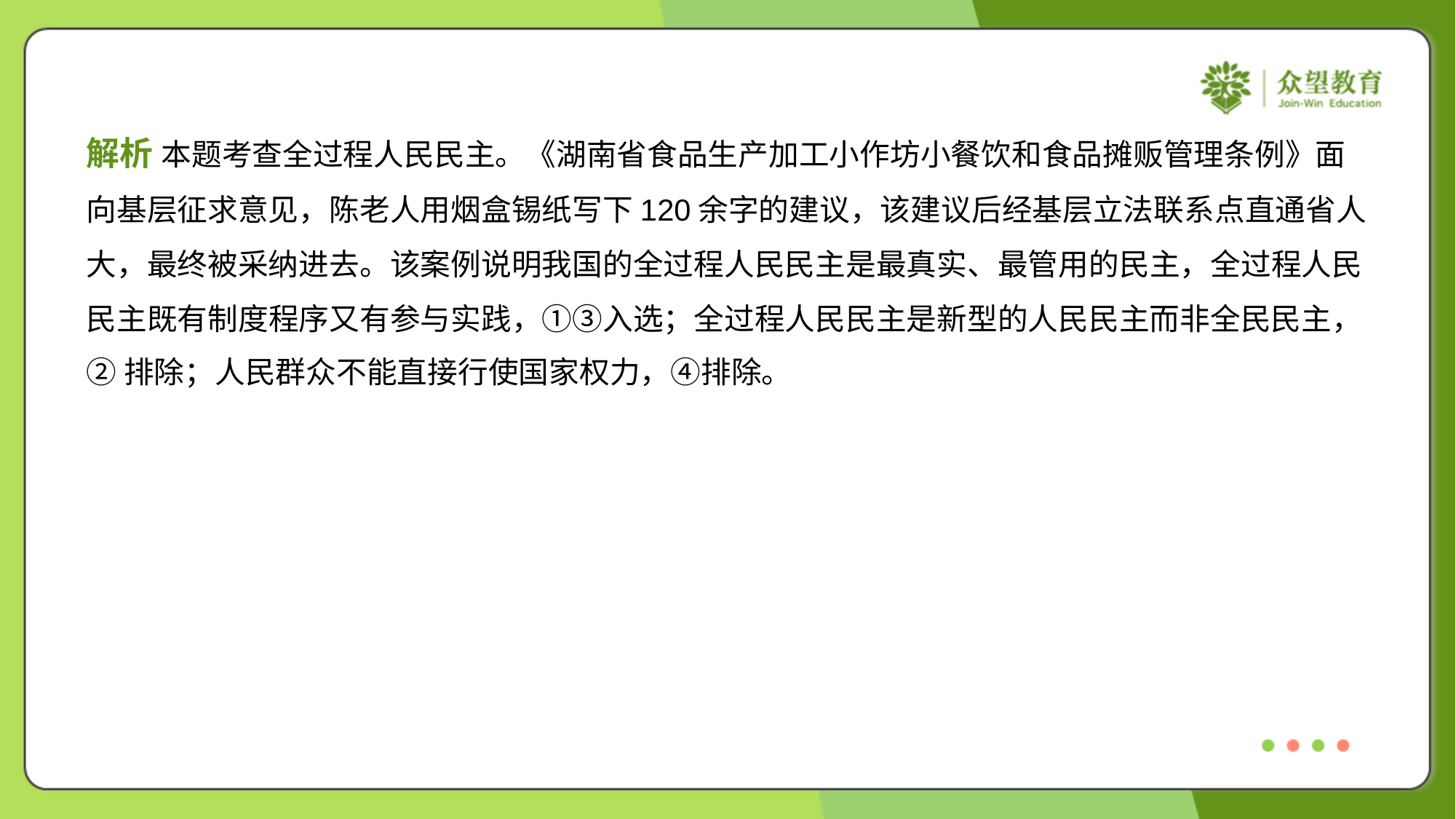

解析 本题考查全过程人民民主。《湖南省食品生产加工小作坊小餐饮和食品摊贩管理条例》面
向基层征求意见，陈老人用烟盒锡纸写下120余字的建议，该建议后经基层立法联系点直通省人
大，最终被采纳进去。该案例说明我国的全过程人民民主是最真实、最管用的民主，全过程人民
民主既有制度程序又有参与实践，①③入选；全过程人民民主是新型的人民民主而非全民民主，
②排除；人民群众不能直接行使国家权力，④排除。